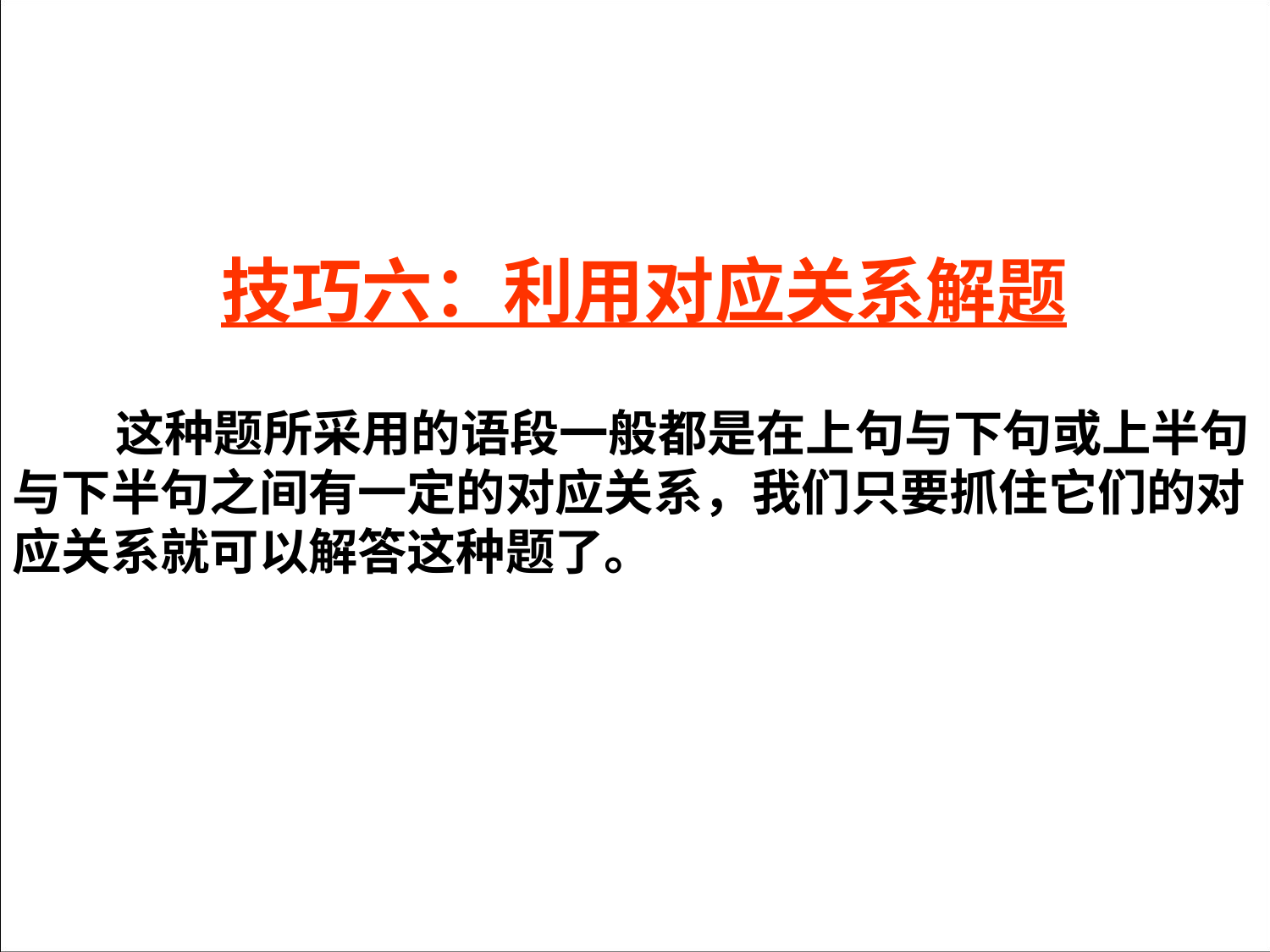

技巧六：利用对应关系解题
　　这种题所采用的语段一般都是在上句与下句或上半句与下半句之间有一定的对应关系，我们只要抓住它们的对应关系就可以解答这种题了。